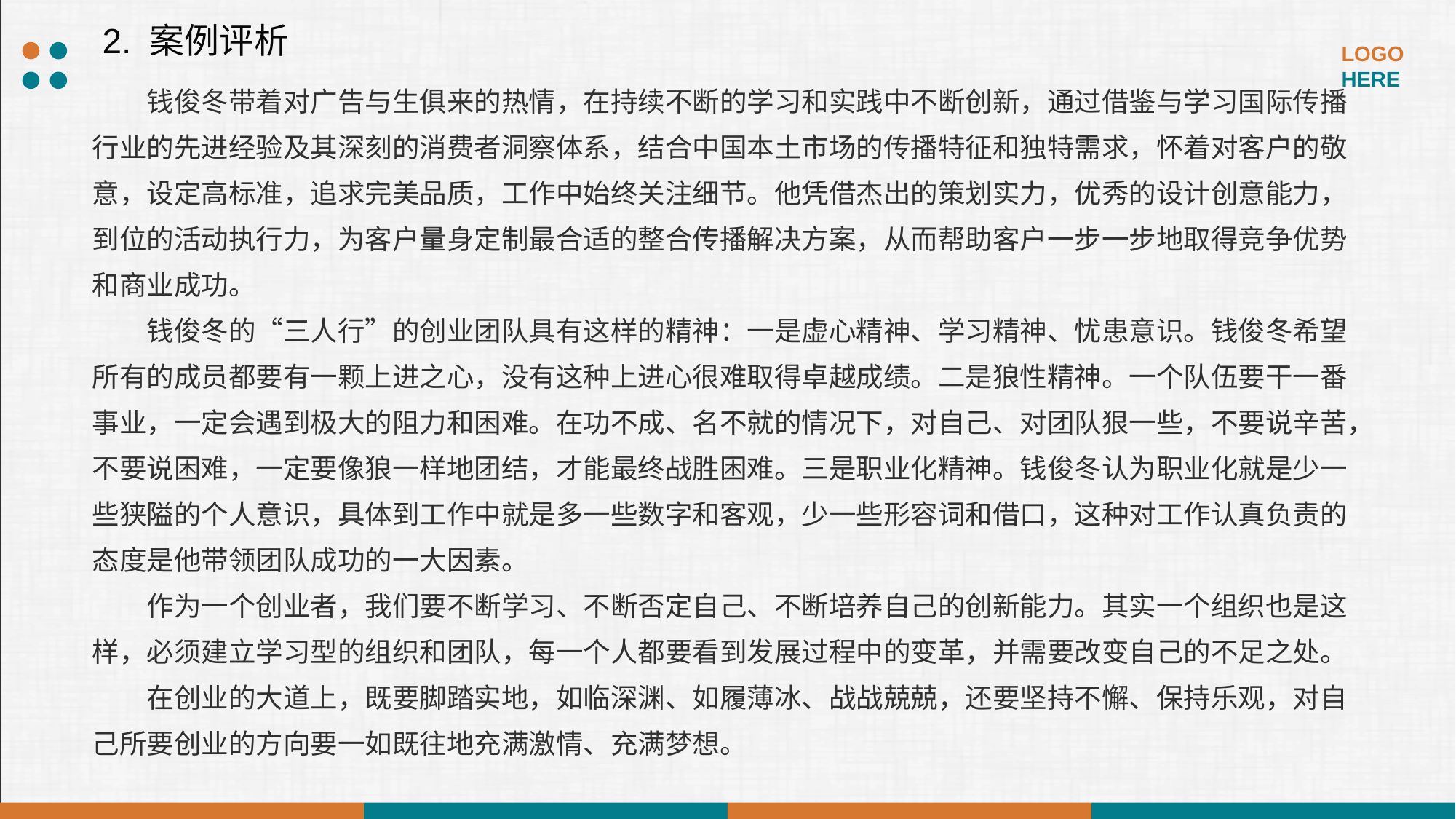

2. 案例评析
钱俊冬带着对广告与生俱来的热情，在持续不断的学习和实践中不断创新，通过借鉴与学习国际传播行业的先进经验及其深刻的消费者洞察体系，结合中国本土市场的传播特征和独特需求，怀着对客户的敬意，设定高标准，追求完美品质，工作中始终关注细节。他凭借杰出的策划实力，优秀的设计创意能力，到位的活动执行力，为客户量身定制最合适的整合传播解决方案，从而帮助客户一步一步地取得竞争优势和商业成功。
钱俊冬的“三人行”的创业团队具有这样的精神：一是虚心精神、学习精神、忧患意识。钱俊冬希望所有的成员都要有一颗上进之心，没有这种上进心很难取得卓越成绩。二是狼性精神。一个队伍要干一番事业，一定会遇到极大的阻力和困难。在功不成、名不就的情况下，对自己、对团队狠一些，不要说辛苦，不要说困难，一定要像狼一样地团结，才能最终战胜困难。三是职业化精神。钱俊冬认为职业化就是少一些狭隘的个人意识，具体到工作中就是多一些数字和客观，少一些形容词和借口，这种对工作认真负责的态度是他带领团队成功的一大因素。
作为一个创业者，我们要不断学习、不断否定自己、不断培养自己的创新能力。其实一个组织也是这样，必须建立学习型的组织和团队，每一个人都要看到发展过程中的变革，并需要改变自己的不足之处。
在创业的大道上，既要脚踏实地，如临深渊、如履薄冰、战战兢兢，还要坚持不懈、保持乐观，对自己所要创业的方向要一如既往地充满激情、充满梦想。